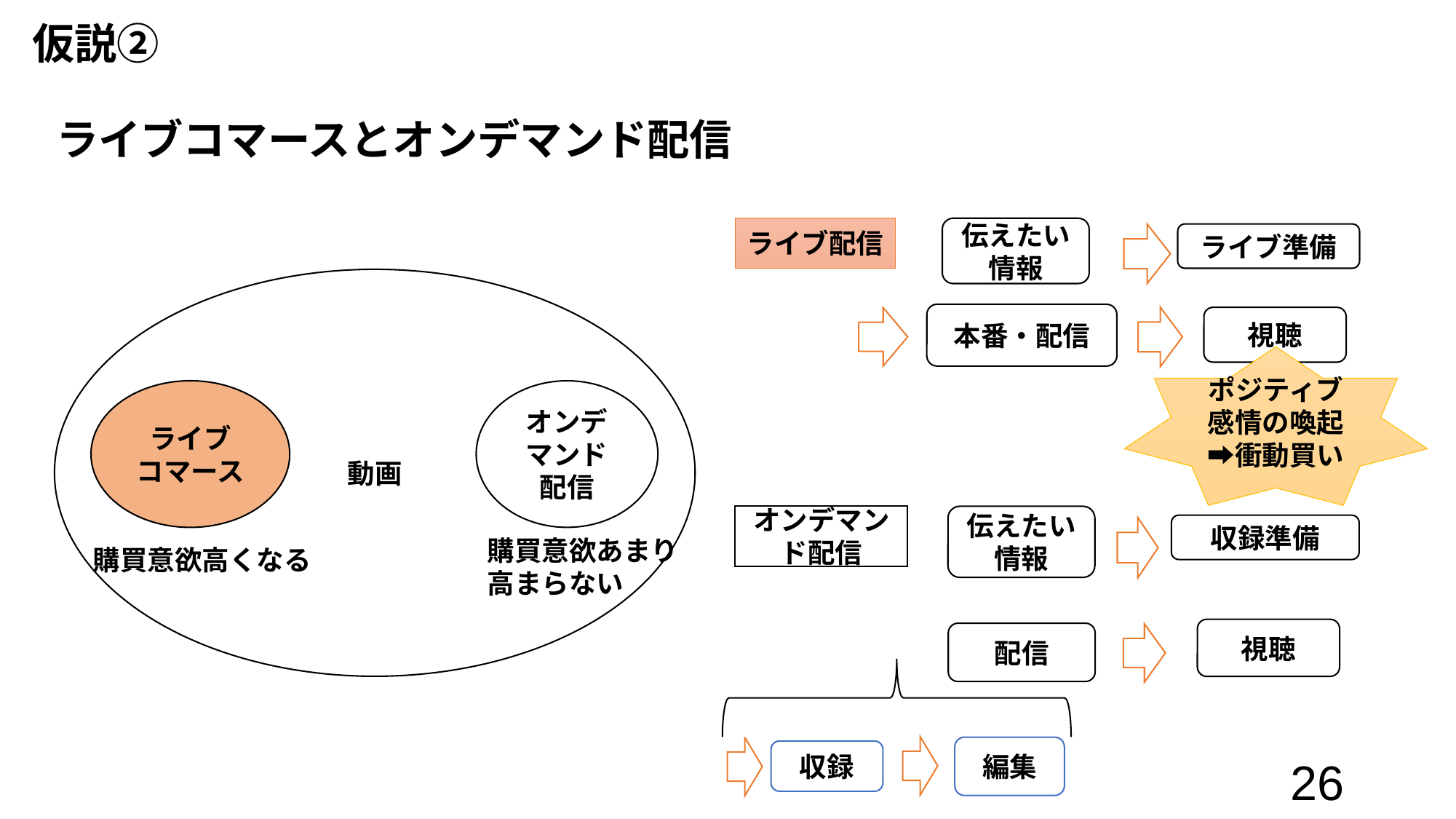

仮説②
# ライブコマースとオンデマンド配信
ライブ配信
伝えたい情報
ライブ準備

動画
本番・配信

視聴

ポジティブ感情の喚起➡衝動買い
オンデマンド配信
ライブ
コマース
オンデマンド配信
伝えたい情報
収録準備

購買意欲あまり
高まらない
購買意欲高くなる
視聴
配信

編集

収録
26